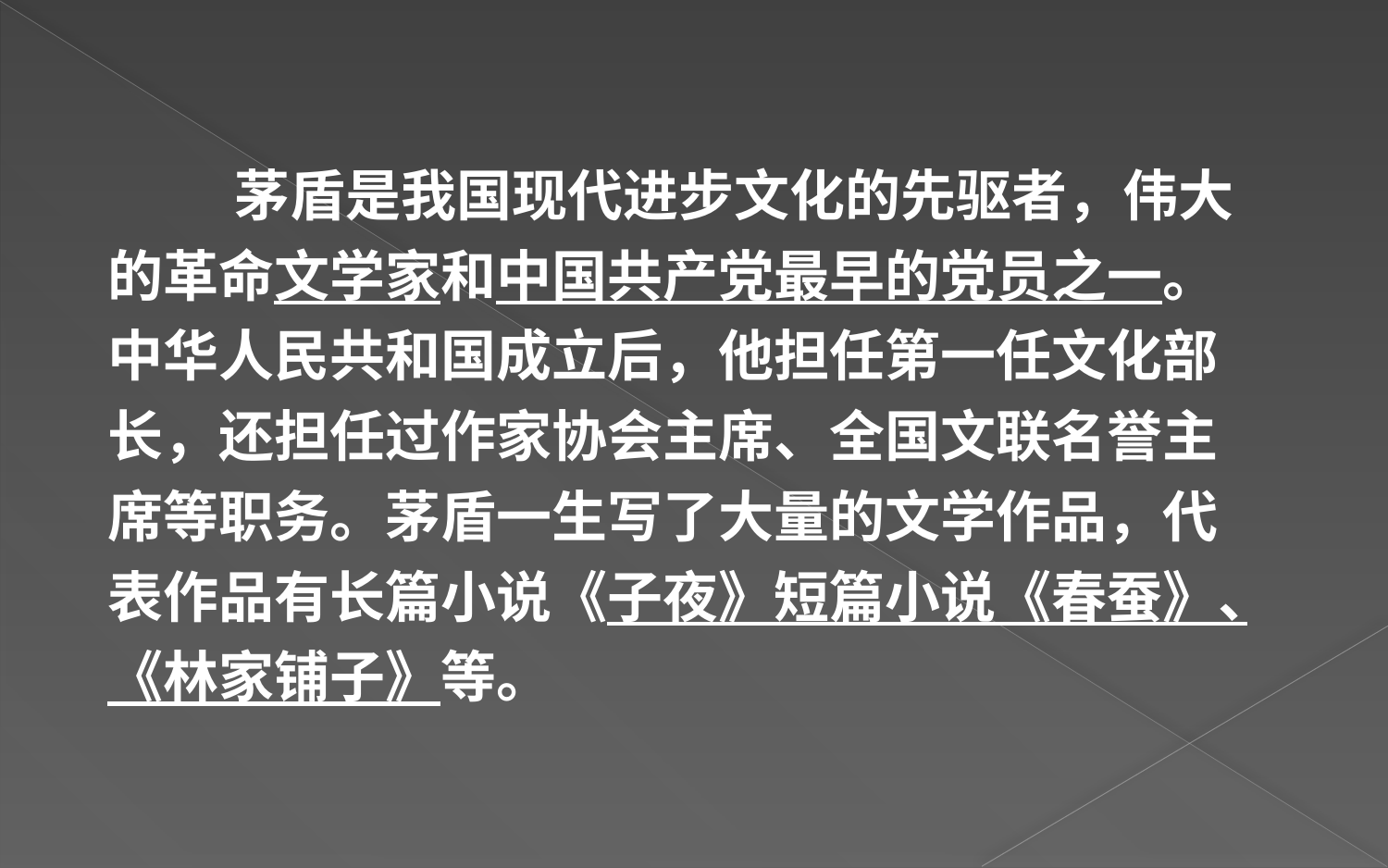

茅盾是我国现代进步文化的先驱者，伟大的革命文学家和中国共产党最早的党员之一。中华人民共和国成立后，他担任第一任文化部长，还担任过作家协会主席、全国文联名誉主席等职务。茅盾一生写了大量的文学作品，代表作品有长篇小说《子夜》短篇小说《春蚕》、《林家铺子》等。